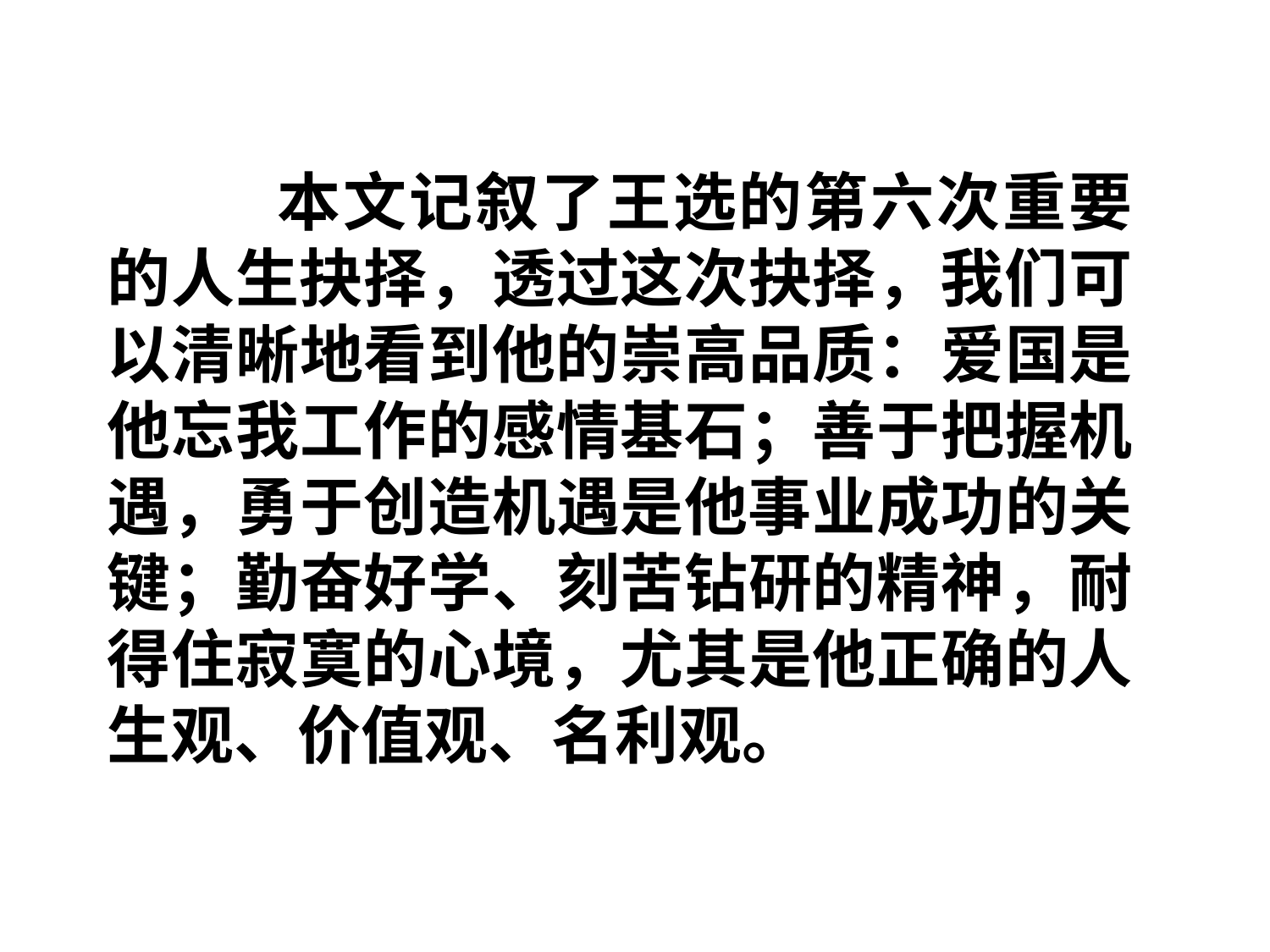

本文记叙了王选的第六次重要的人生抉择，透过这次抉择，我们可以清晰地看到他的崇高品质：爱国是他忘我工作的感情基石；善于把握机遇，勇于创造机遇是他事业成功的关键；勤奋好学、刻苦钻研的精神，耐得住寂寞的心境，尤其是他正确的人生观、价值观、名利观。